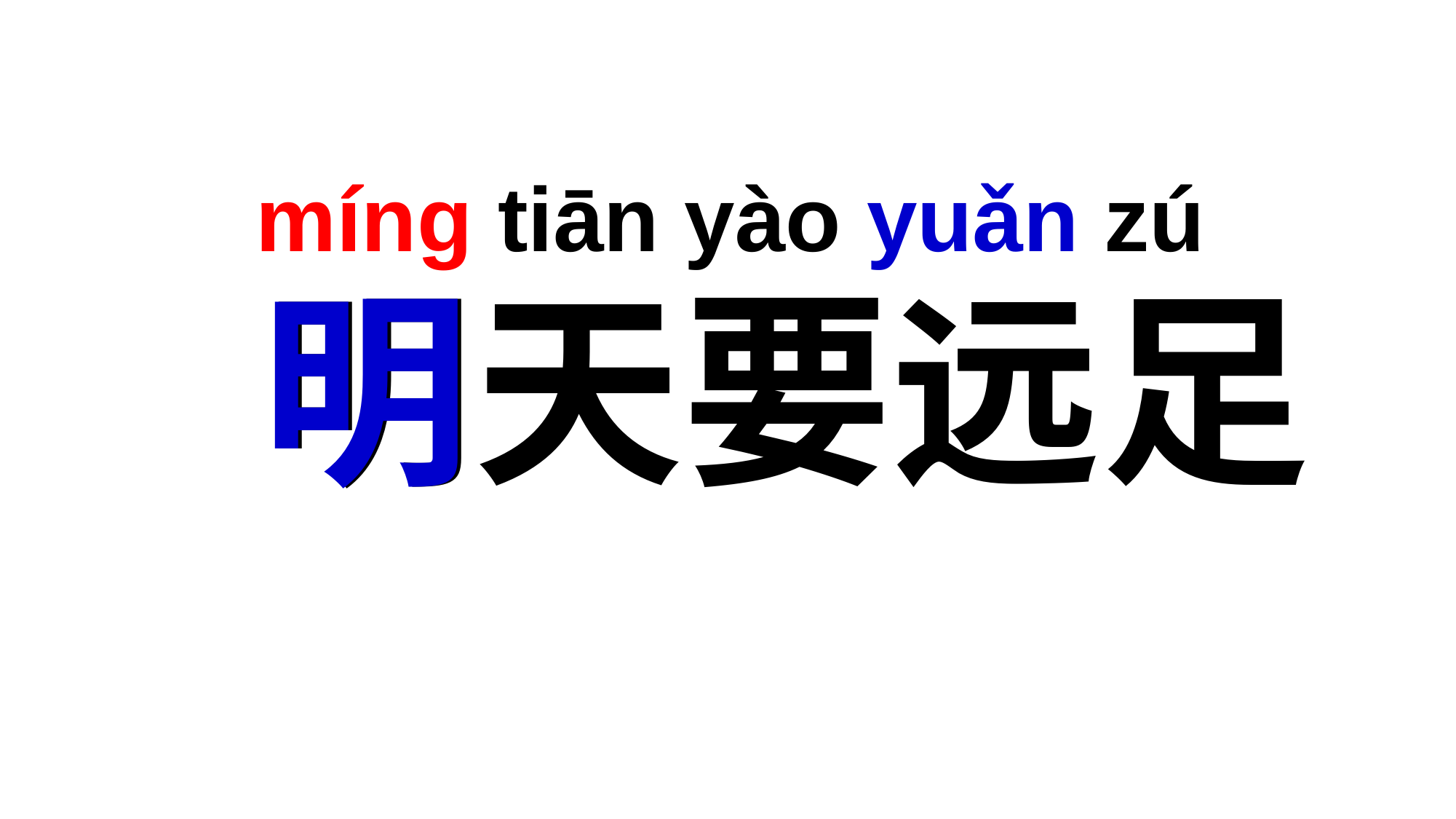

# mínɡ tiān yào yuǎn zú
明天要远足
明